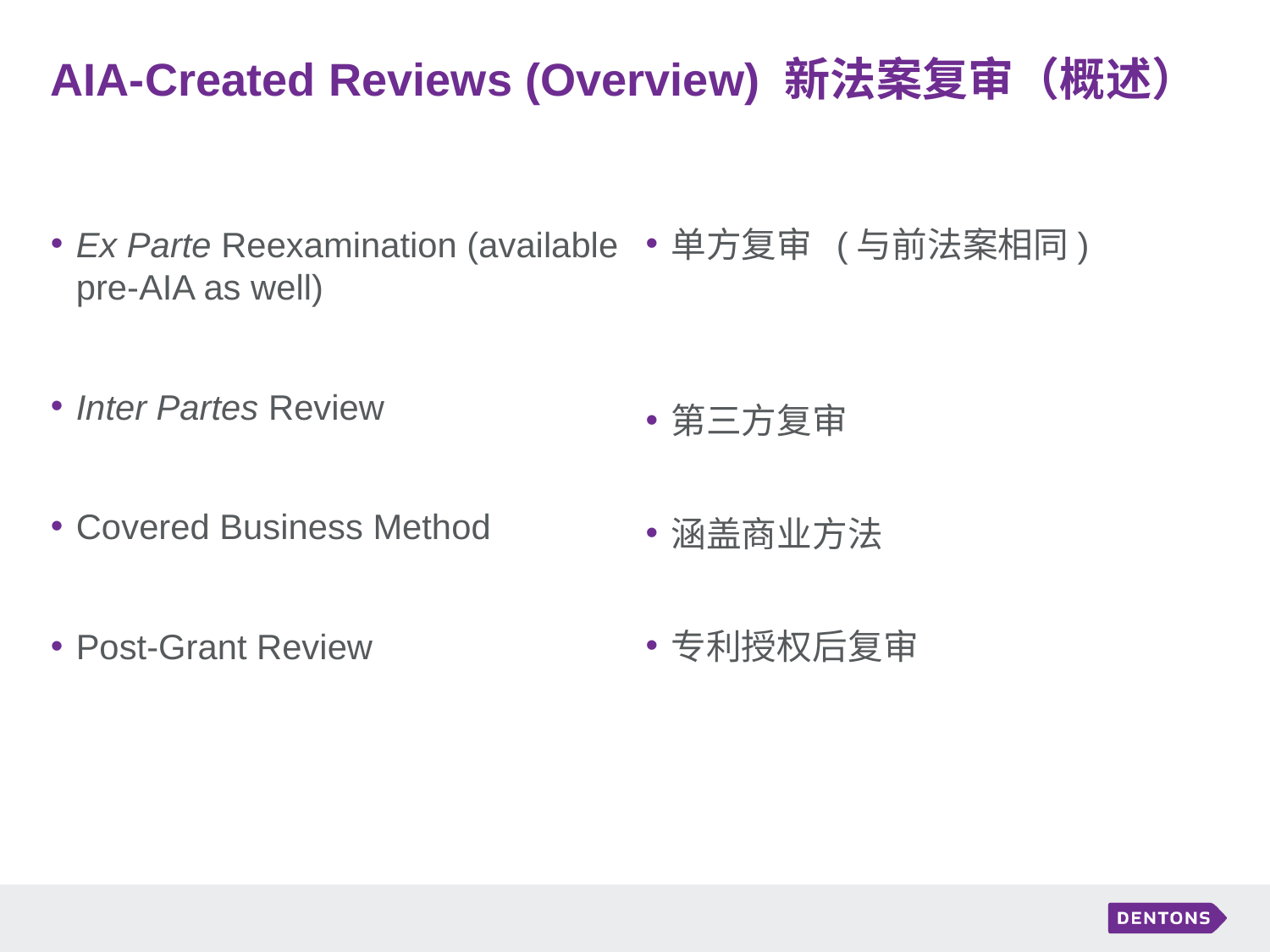

# AIA-Created Reviews (Overview) 新法案复审（概述）
Ex Parte Reexamination (available pre-AIA as well)

Inter Partes Review

Covered Business Method

Post-Grant Review

单方复审  (与前法案相同)

第三方复审

涵盖商业方法

专利授权后复审